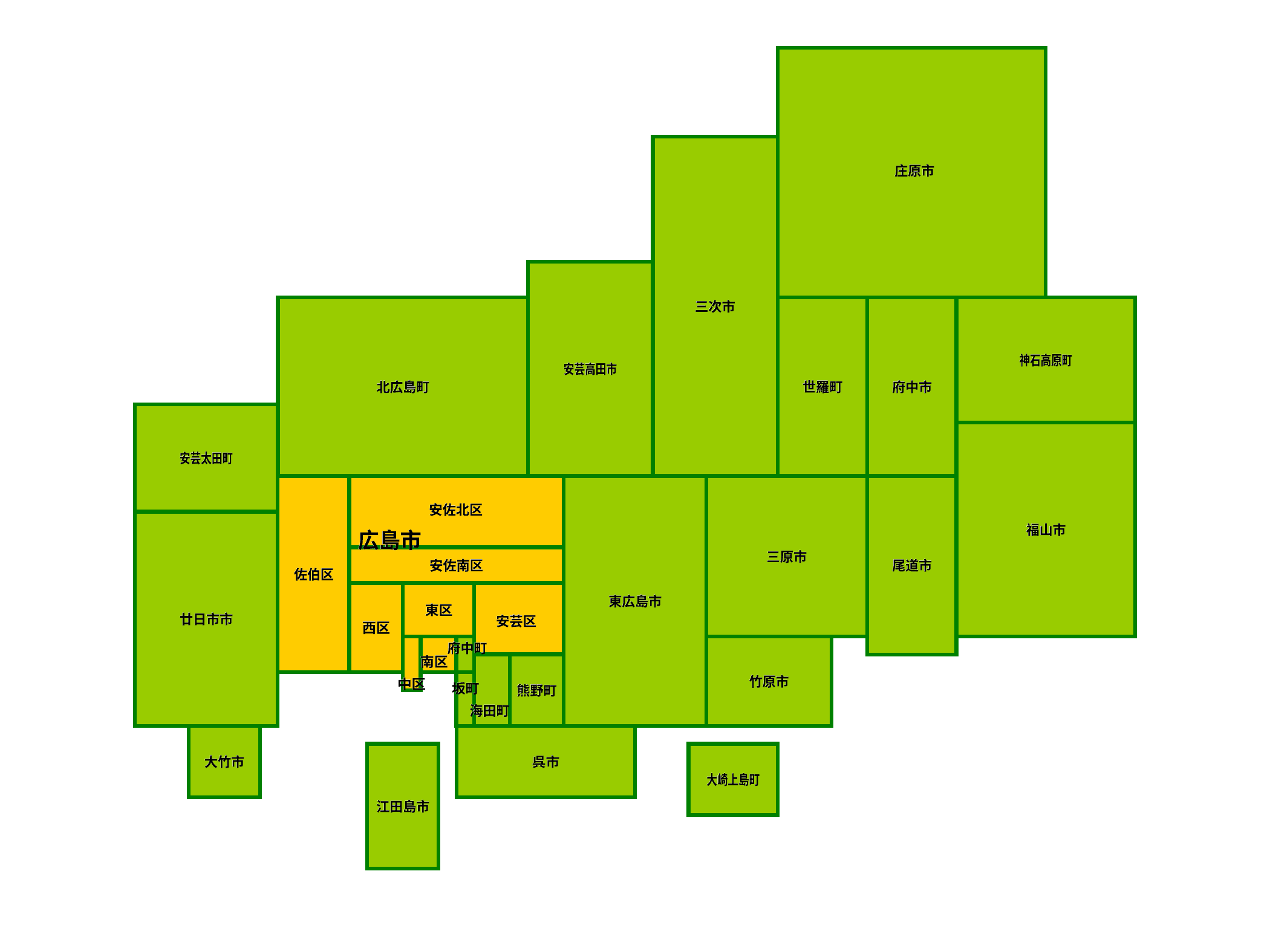

庄原市
庄原市
三次市
三次市
神石高原町
神石高原町
安芸高田市
安芸高田市
北広島町
北広島町
世羅町
世羅町
府中市
府中市
安芸太田町
安芸太田町

安佐北区
安佐北区
福山市
福山市
広島市
広島市
三原市
三原市
安佐南区
安佐南区
尾道市
尾道市
佐伯区
佐伯区
東広島市
東広島市
東区
東区
廿日市市
廿日市市
安芸区
安芸区
西区
西区
府中町
府中町
南区
南区
竹原市
竹原市
中区
中区
坂町
坂町
熊野町
熊野町
海田町
海田町
大竹市
大竹市
呉市
呉市
大崎上島町
大崎上島町
江田島市
江田島市